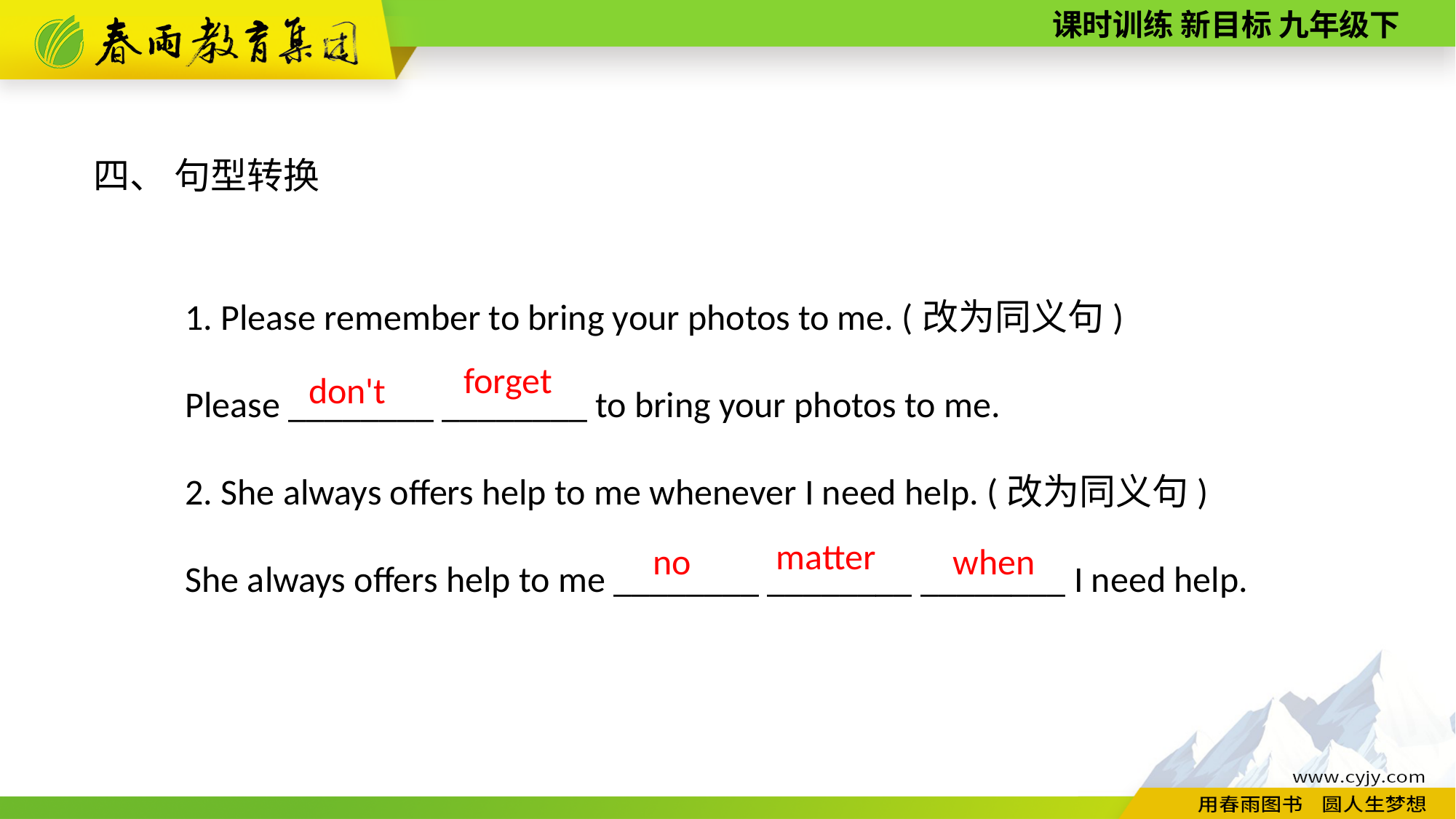

四、 句型转换
1. Please remember to bring your photos to me. (改为同义句)
Please ________ ________ to bring your photos to me.
2. She always offers help to me whenever I need help. (改为同义句)
She always offers help to me ________ ________ ________ I need help.
forget
don't
matter
no
when